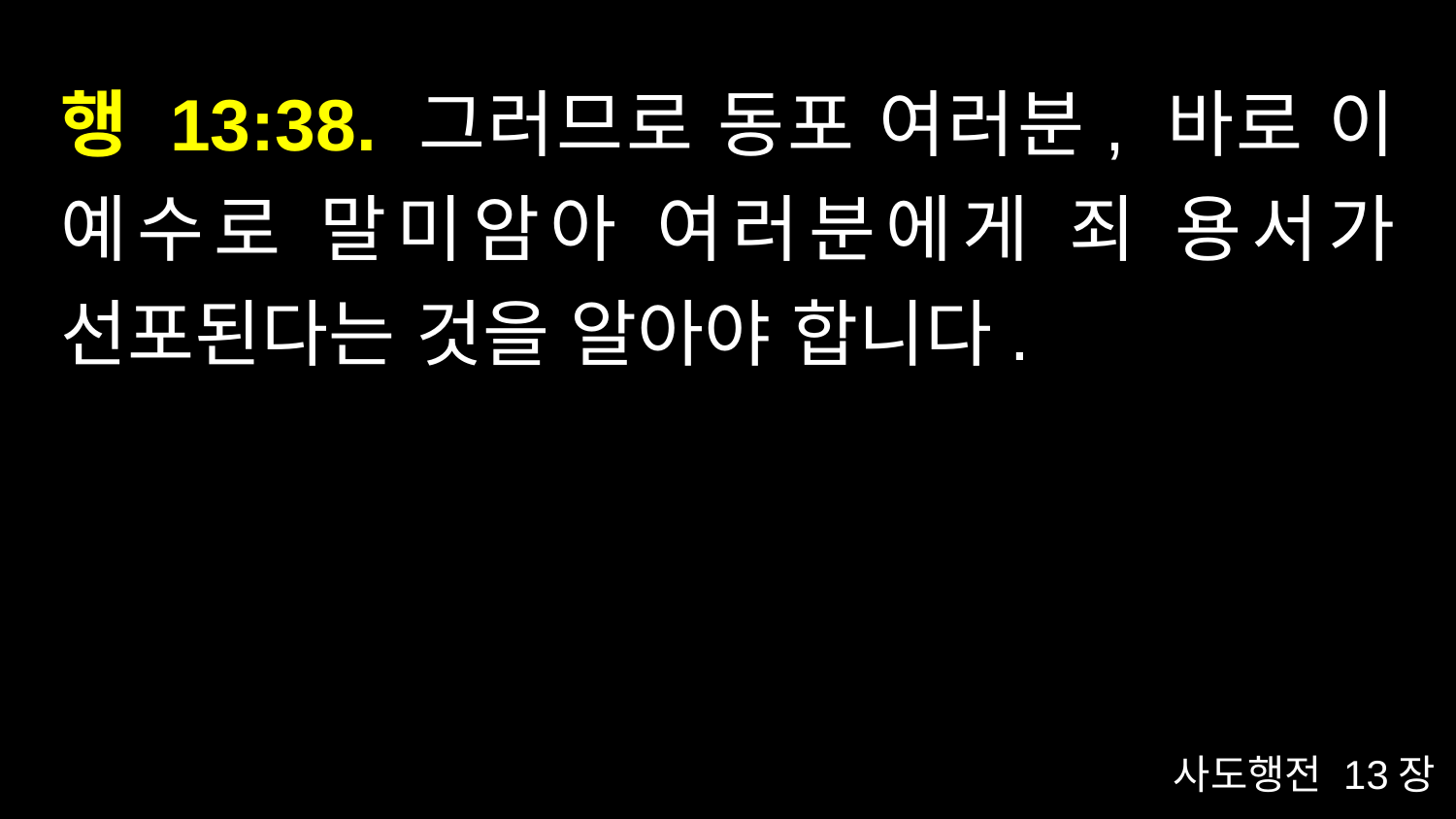

# 행 13:38. 그러므로 동포 여러분, 바로 이 예수로 말미암아 여러분에게 죄 용서가 선포된다는 것을 알아야 합니다.
사도행전 13장